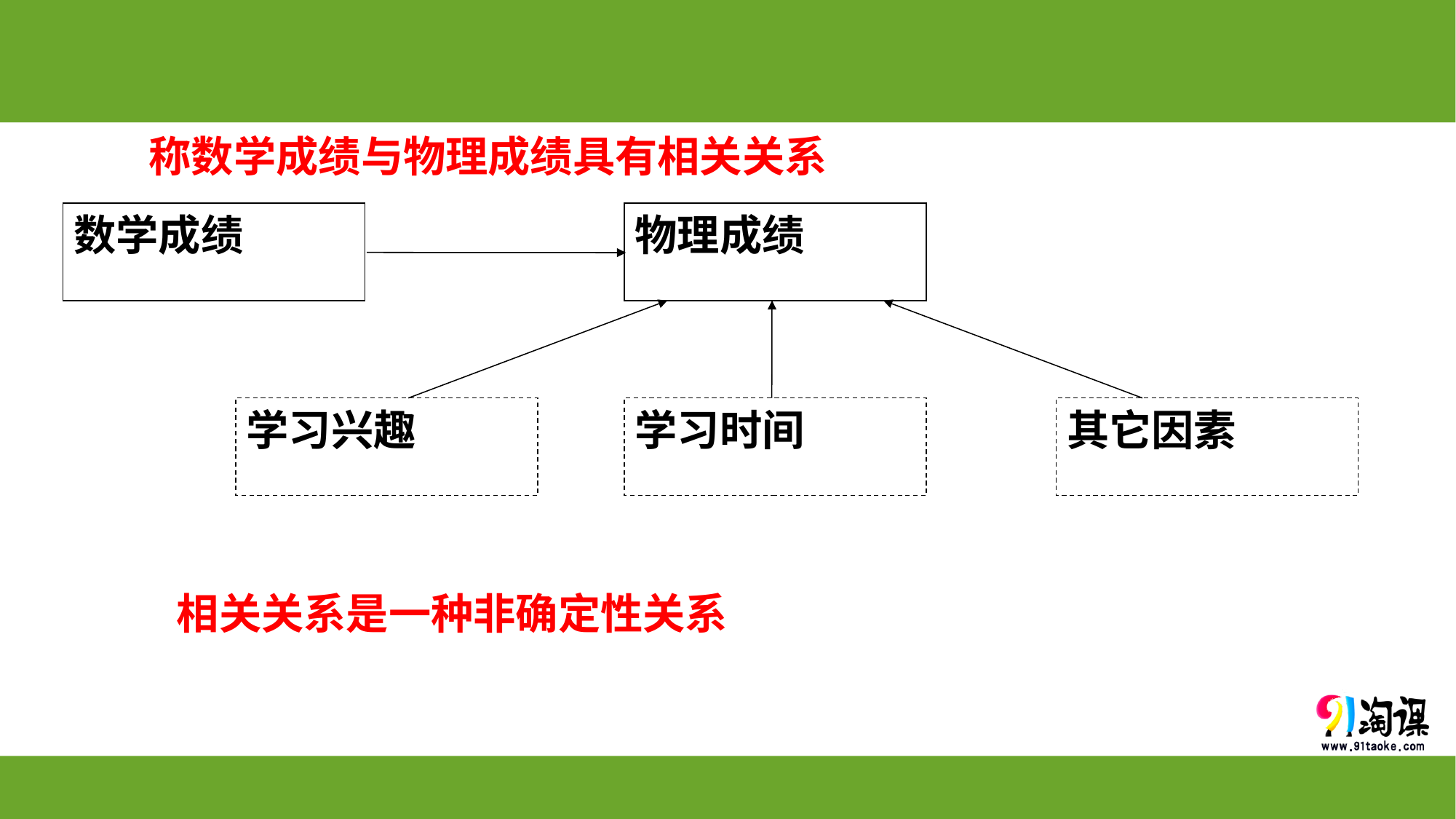

称数学成绩与物理成绩具有相关关系
数学成绩
物理成绩

学习兴趣
学习时间
其它因素
相关关系是一种非确定性关系